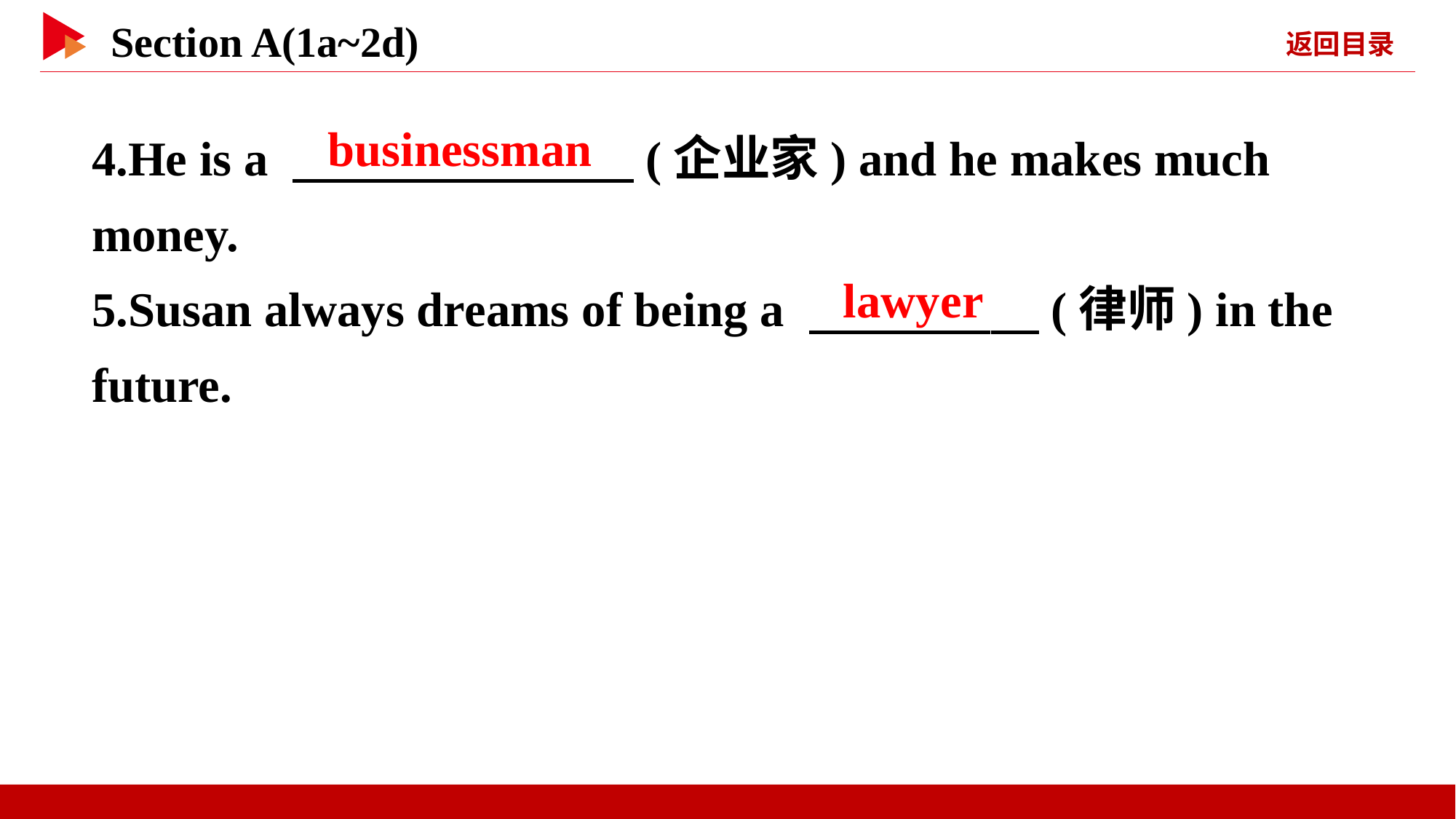

4.He is a 　                      　(企业家) and he makes much money.
5.Susan always dreams of being a 　            　(律师) in the future.
businessman
lawyer